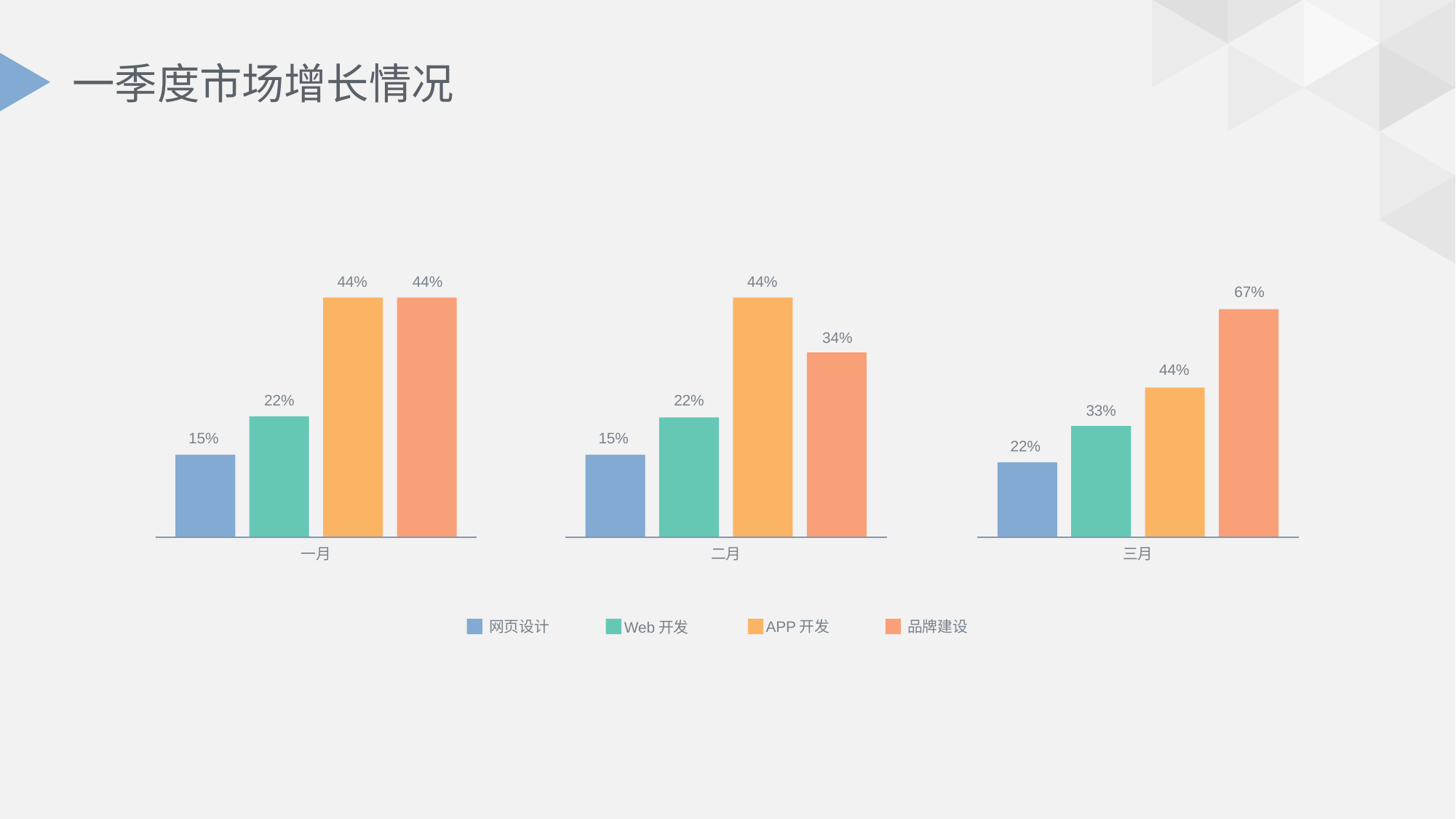

# 一季度市场增长情况
44%
44%

22%

15%

一月
44%

34%

22%

15%

二月
67%

44%

33%

22%

三月
网页设计

APP开发

品牌建设

Web开发